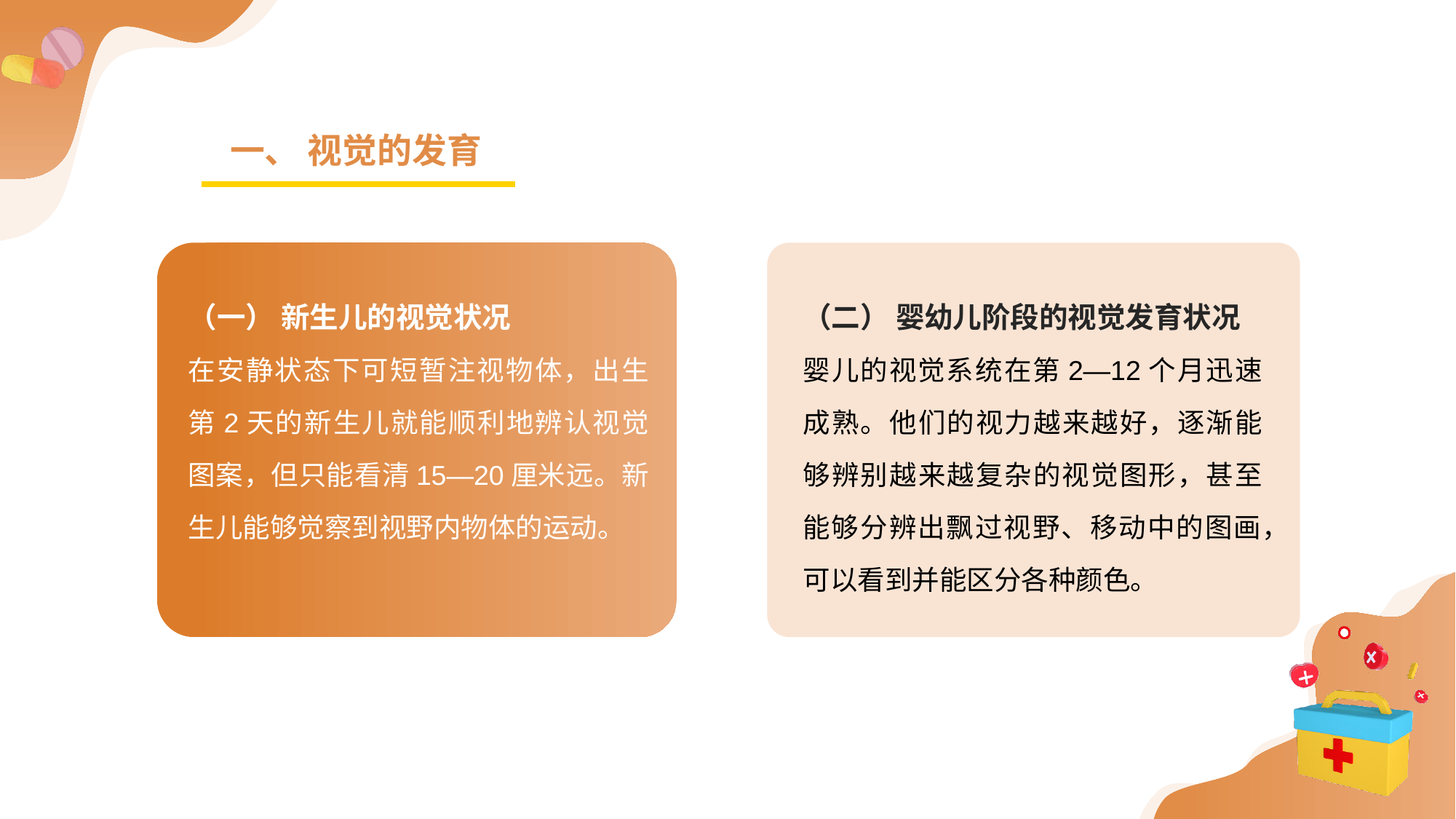

一、 视觉的发育

（一） 新生儿的视觉状况
在安静状态下可短暂注视物体，出生第2天的新生儿就能顺利地辨认视觉图案，但只能看清15—20厘米远。新生儿能够觉察到视野内物体的运动。
（二） 婴幼儿阶段的视觉发育状况
婴儿的视觉系统在第2—12个月迅速成熟。他们的视力越来越好，逐渐能够辨别越来越复杂的视觉图形，甚至能够分辨出飘过视野、移动中的图画，可以看到并能区分各种颜色。